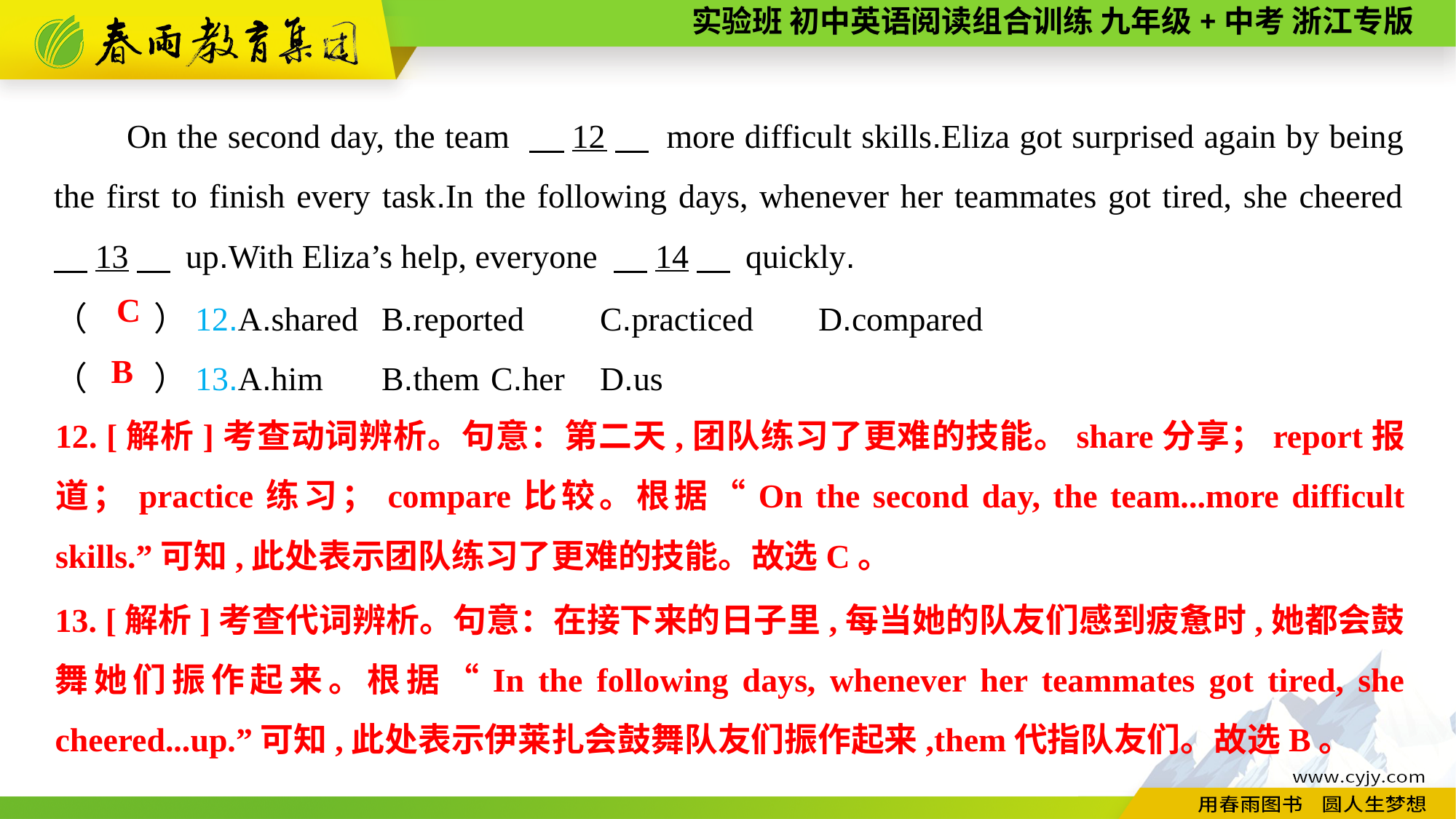

On the second day, the team 　12　 more difficult skills.Eliza got surprised again by being the first to finish every task.In the following days, whenever her teammates got tired, she cheered 　13　 up.With Eliza’s help, everyone 　14　 quickly.
（　　）12.A.shared	B.reported	C.practiced	D.compared
（　　）13.A.him	B.them	C.her	D.us
C
B
12. [解析]考查动词辨析。句意：第二天,团队练习了更难的技能。share分享；report报道；practice练习；compare比较。根据“On the second day, the team...more difficult skills.”可知,此处表示团队练习了更难的技能。故选C。
13. [解析]考查代词辨析。句意：在接下来的日子里,每当她的队友们感到疲惫时,她都会鼓舞她们振作起来。根据“In the following days, whenever her teammates got tired, she cheered...up.”可知,此处表示伊莱扎会鼓舞队友们振作起来,them代指队友们。故选B。